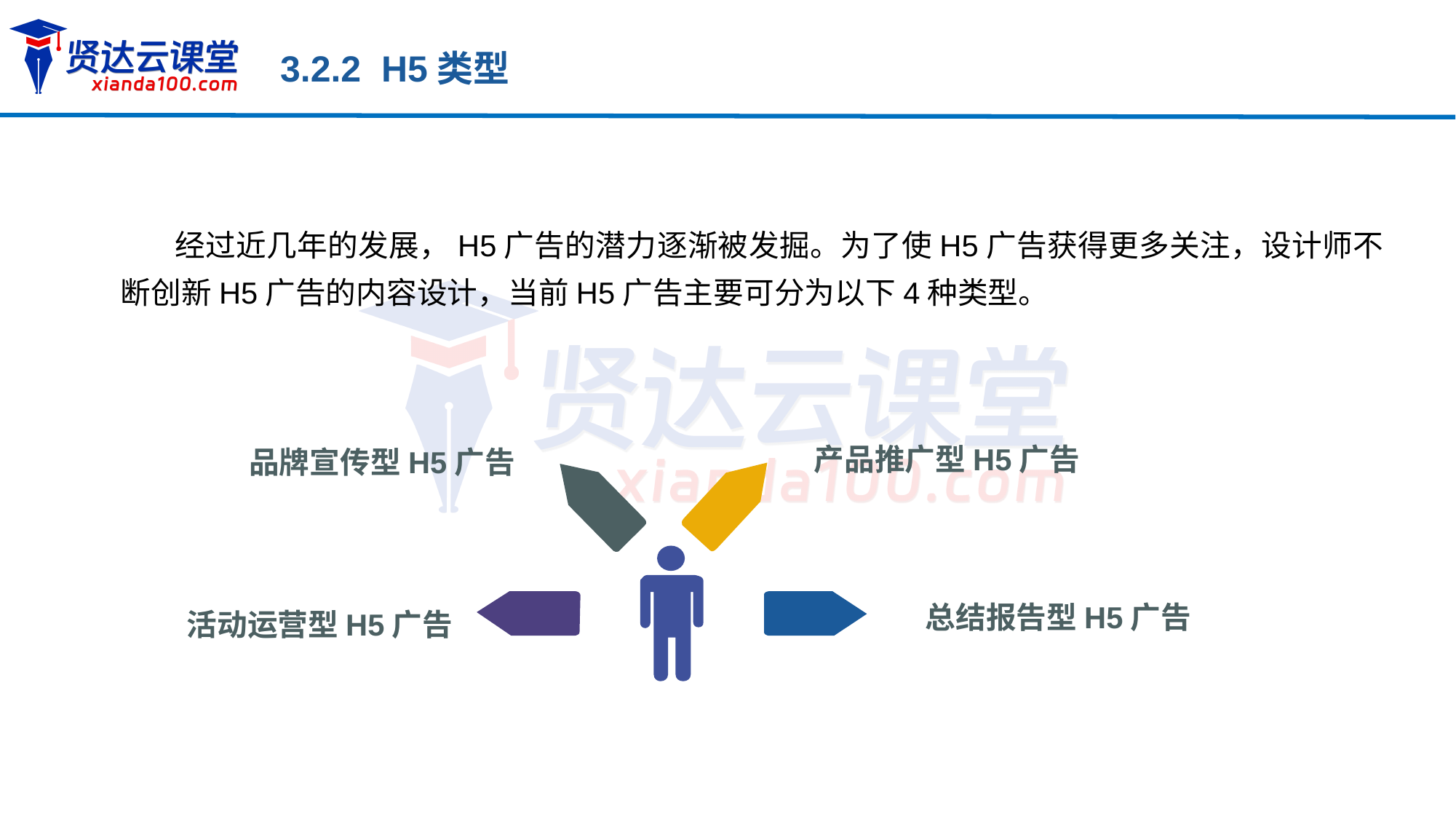

3.2.2  H5类型
经过近几年的发展，H5广告的潜力逐渐被发掘。为了使H5广告获得更多关注，设计师不断创新H5广告的内容设计，当前H5广告主要可分为以下4种类型。
产品推广型H5广告
品牌宣传型H5广告

总结报告型H5广告
活动运营型H5广告